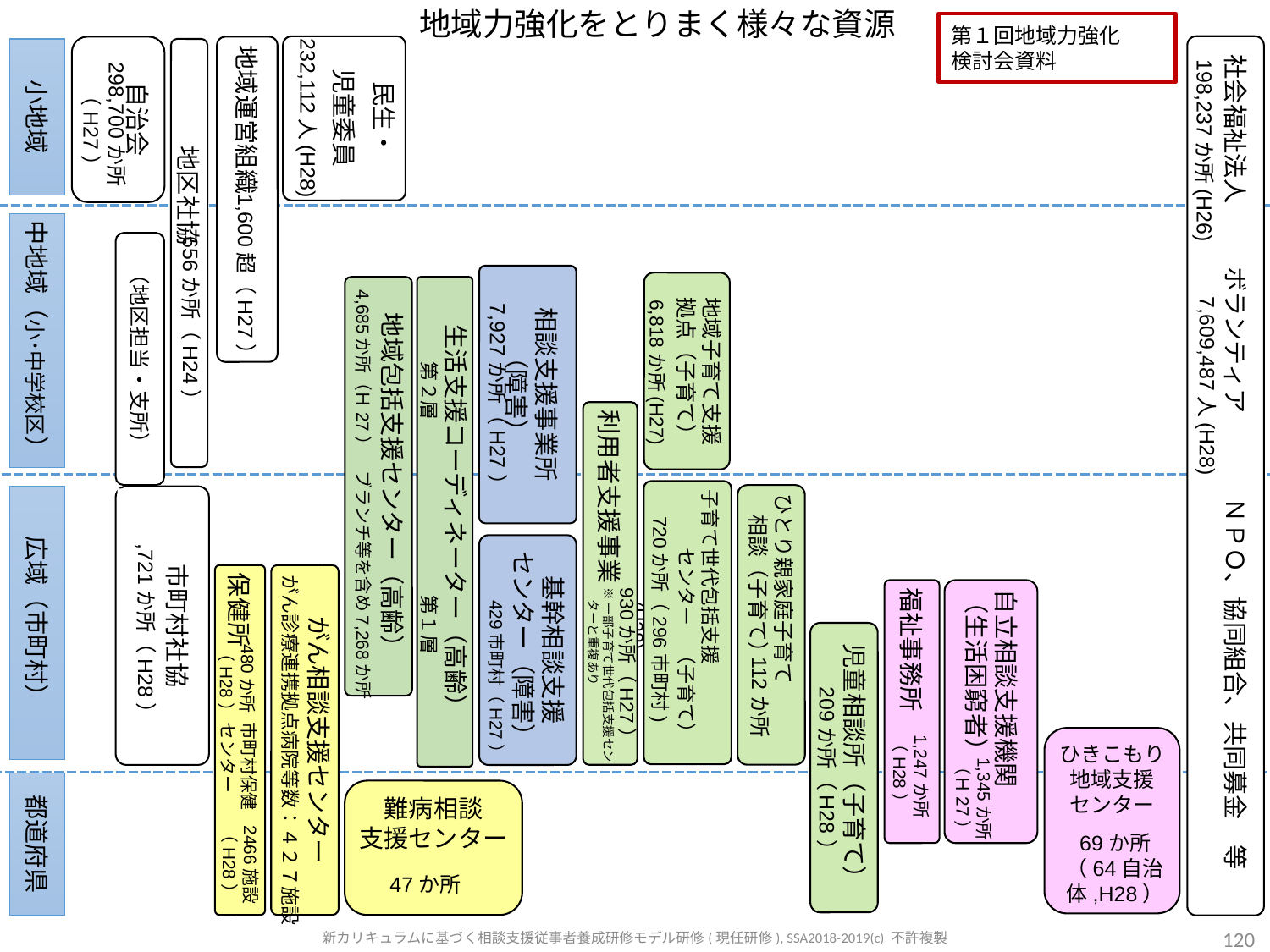

地域力強化をとりまく様々な資源
第１回地域力強化
検討会資料
 社会福祉法人　　　ボランティア　　　　ＮＰＯ、協同組合、共同募金　等

民生・
児童委員

自治会

地域運営組織
小地域
　　　　地区社協
298,700か所
（H27）
232,112人(H28)
198,237か所(H26)
中地域（小･中学校区）
（地区担当・支所）
1,600超（H27）
相談支援事業所
（障害）
地域子育て支援
拠点（子育て）

地域包括支援センター（高齢）

生活支援コーディネーター（高齢）
　　　　第２層　　　　　　　　　第１層
656か所（H24）
6,818か所(H27)
7,609,487人(H28)
7,927か所（H27）
利用者支援事業
4,685か所（Ｈ27）　ブランチ等を含め7,268か所
子育て世代包括支援
　　　センター　（子育て）

ひとり親家庭子育て
　相談（子育て）
広域（市町村）
市町村社協

基幹相談支援
センター（障害）
保健所
がん相談支援センター

福祉事務所
自立相談支援機関（生活困窮者）
720か所（296市町村)(H28)
1,721か所（H28）
児童相談所（子育て）
930か所（H27）
※一部子育て世代包括支援センターと重複あり
480か所
（H28）
429市町村（H27）
112か所
市町村保健センター
ひきこもり
地域支援
センター
69か所
（64自治体,H28）
がん診療連携拠点病院等数：４２７施設
209か所（H28）
1,247か所
（H28）
都道府県
1,345か所
（Ｈ27）
難病相談
支援センター
2466施設
（H28）
47か所
120
新カリキュラムに基づく相談支援従事者養成研修モデル研修(現任研修), SSA2018-2019(c) 不許複製